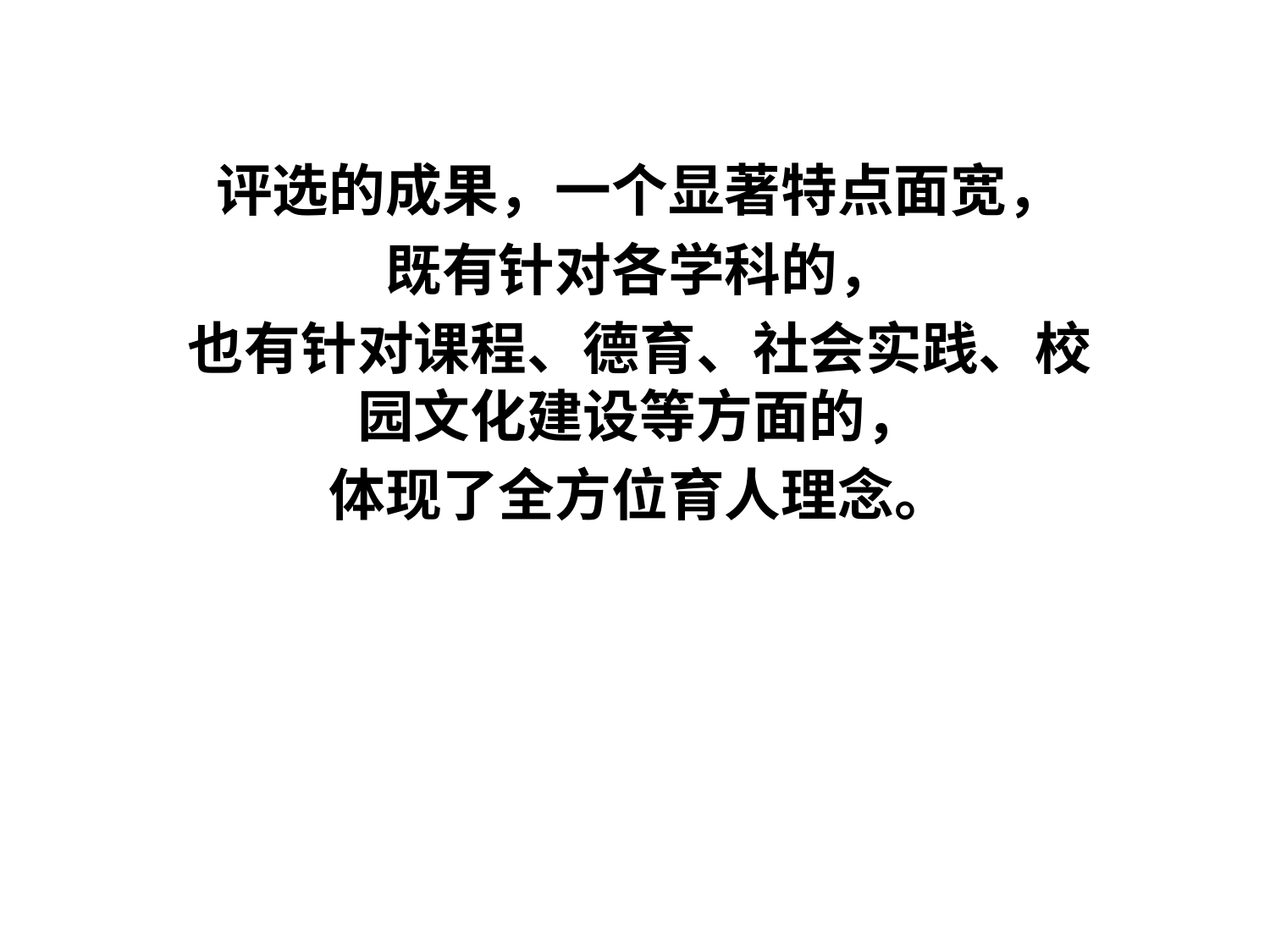

评选的成果，一个显著特点面宽，
既有针对各学科的，
也有针对课程、德育、社会实践、校园文化建设等方面的，
体现了全方位育人理念。